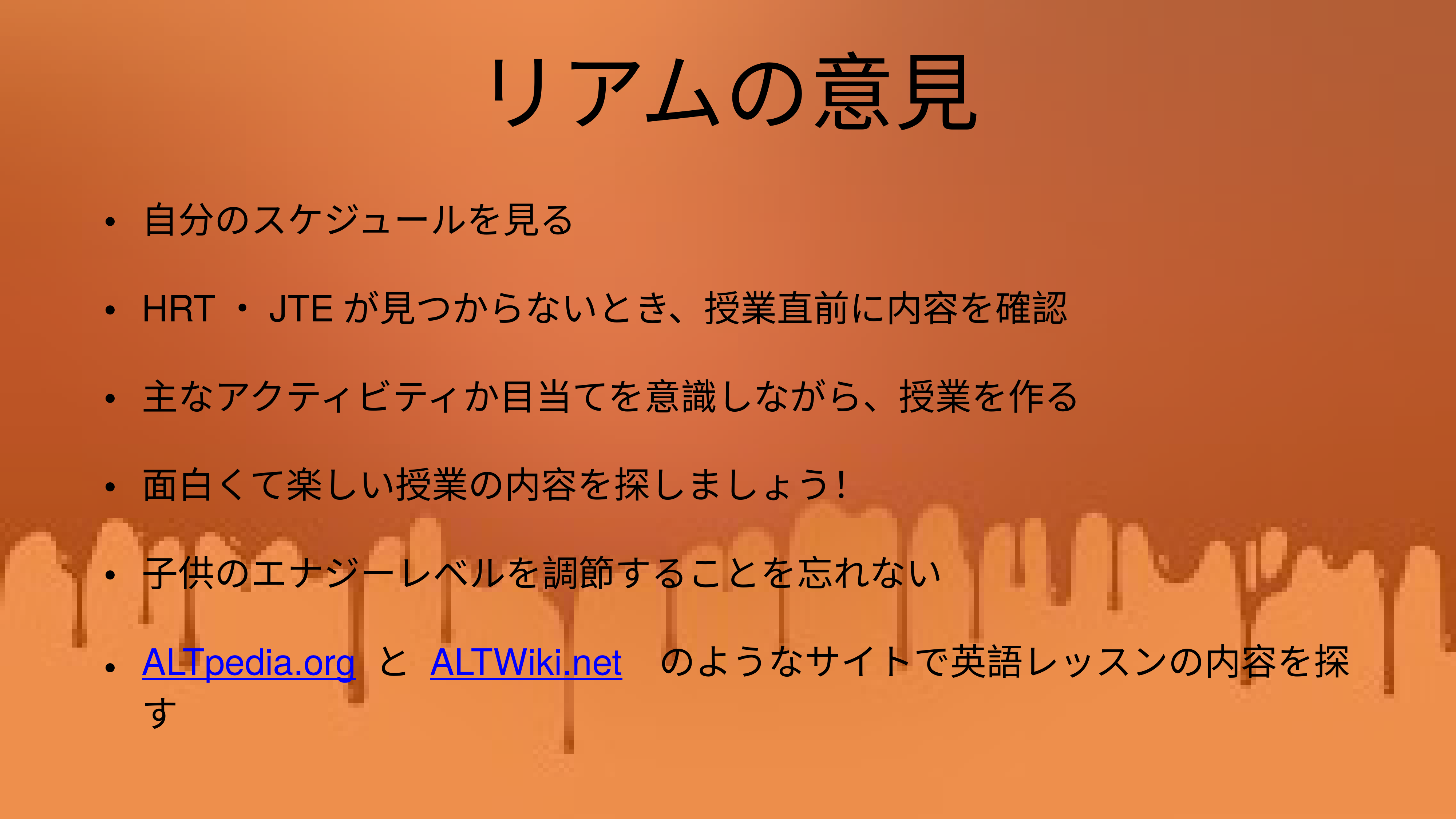

# リアムの意見
自分のスケジュールを見る
HRT・JTEが見つからないとき、授業直前に内容を確認
主なアクティビティか目当てを意識しながら、授業を作る
面白くて楽しい授業の内容を探しましょう！
子供のエナジーレベルを調節することを忘れない
ALTpedia.org と ALTWiki.net　のようなサイトで英語レッスンの内容を探す